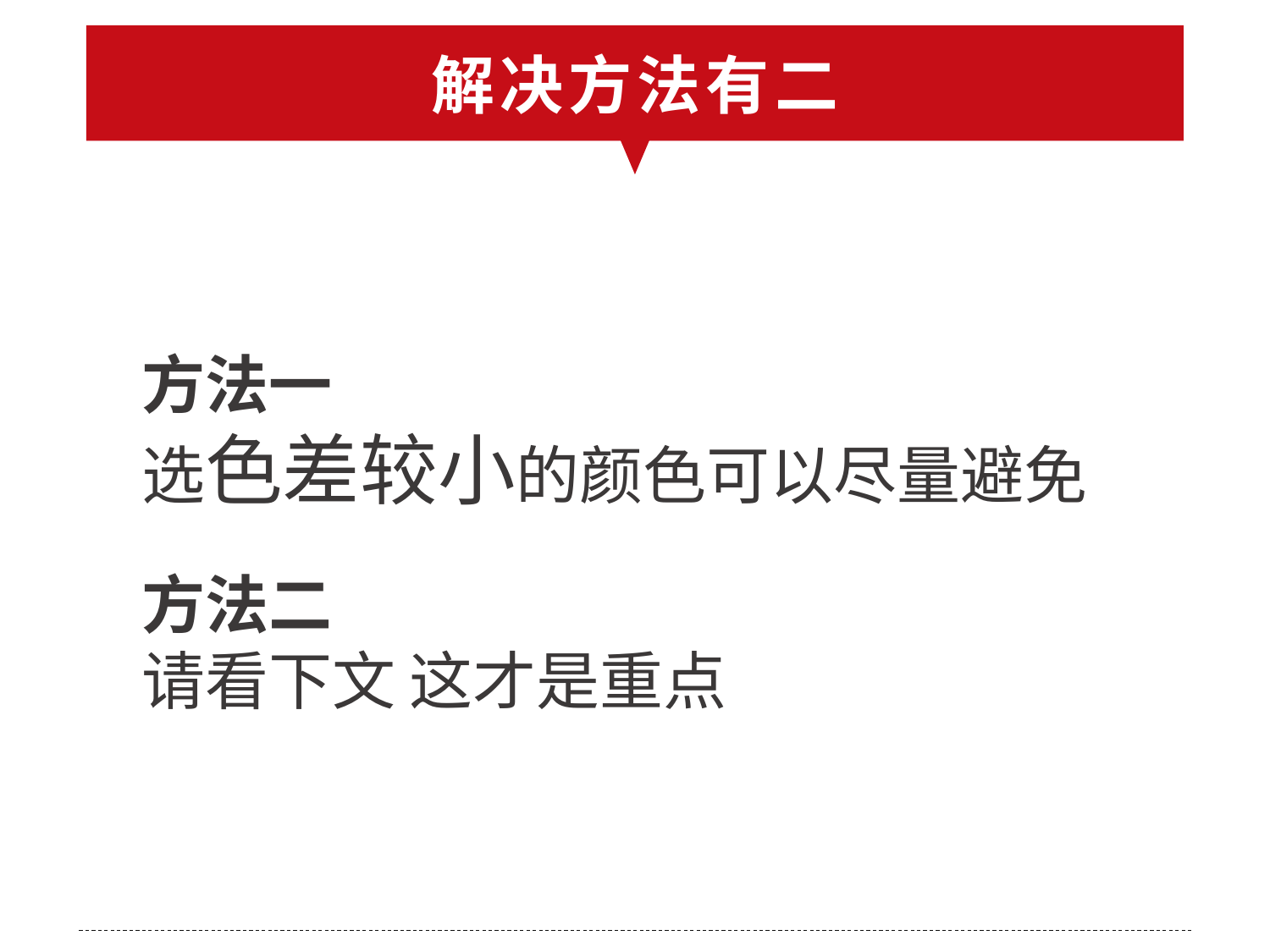

解决方法有二

方法一
选色差较小的颜色可以尽量避免
方法二
请看下文 这才是重点